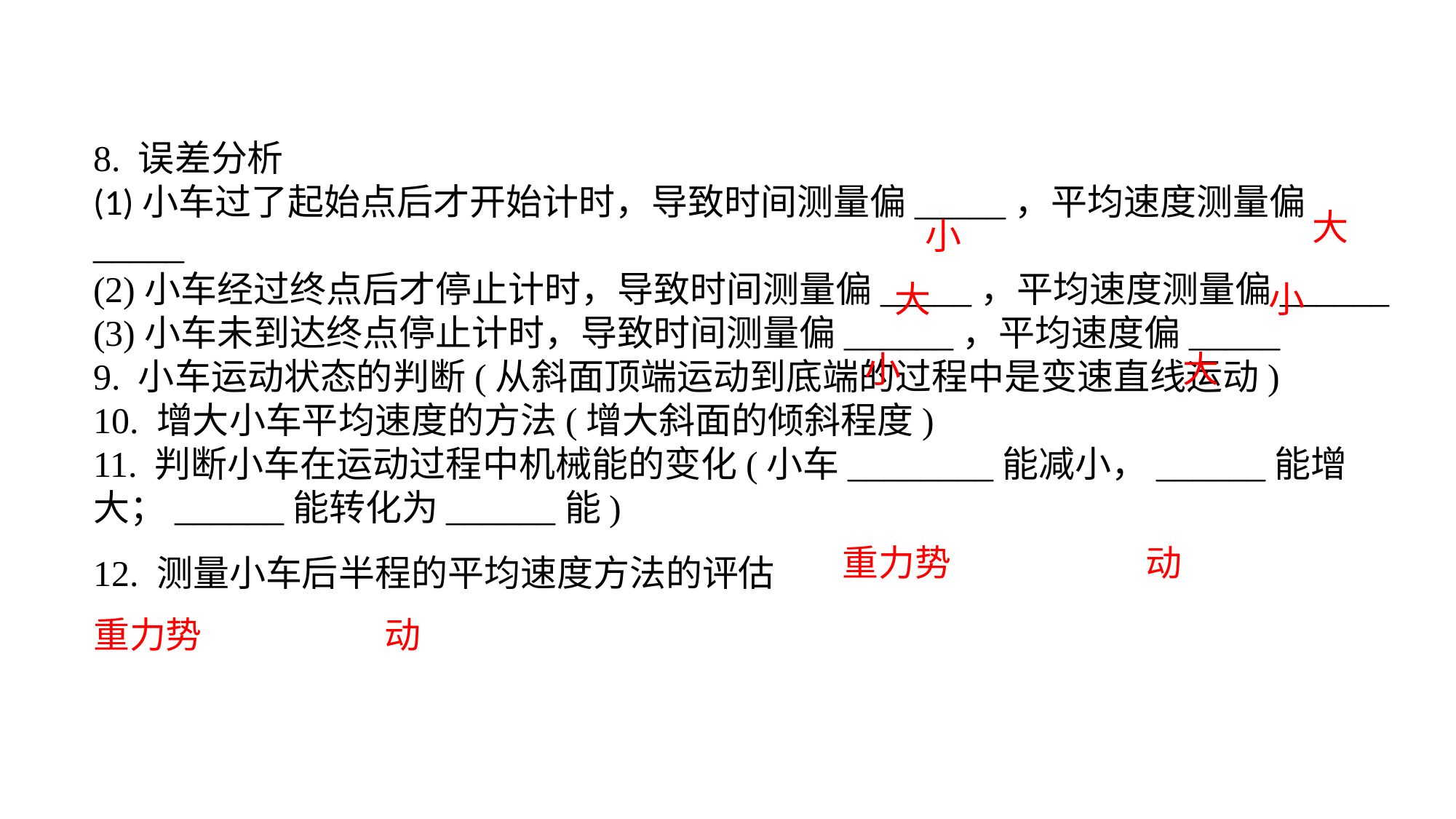

8. 误差分析(1)小车过了起始点后才开始计时，导致时间测量偏_____，平均速度测量偏_____(2)小车经过终点后才停止计时，导致时间测量偏_____，平均速度测量偏______(3)小车未到达终点停止计时，导致时间测量偏______，平均速度偏_____9. 小车运动状态的判断(从斜面顶端运动到底端的过程中是变速直线运动)10. 增大小车平均速度的方法(增大斜面的倾斜程度)11. 判断小车在运动过程中机械能的变化(小车________能减小，______能增大；______能转化为______能)12. 测量小车后半程的平均速度方法的评估
大
小
大
小
小
大
重力势
动
重力势
动